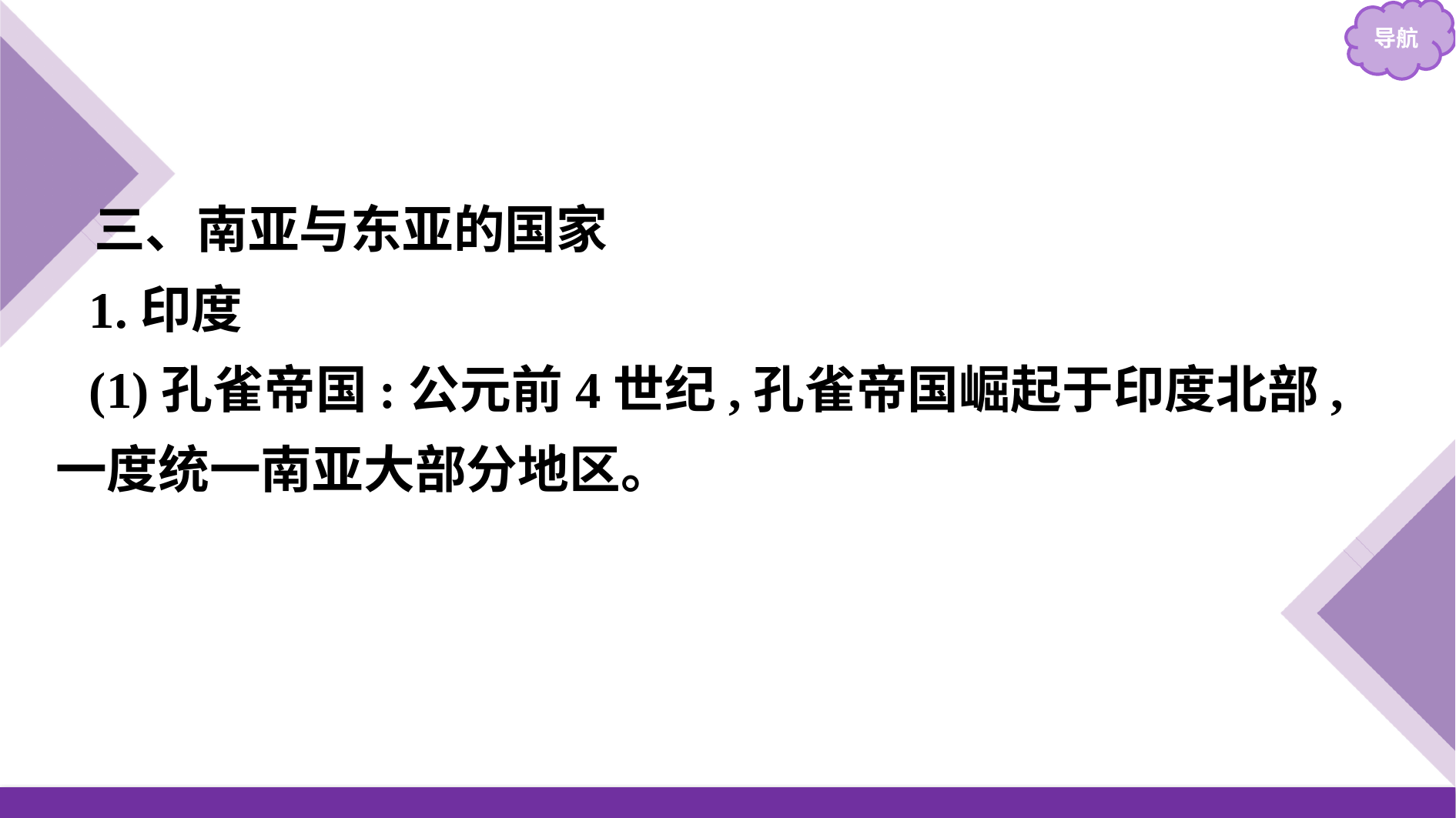

三、南亚与东亚的国家
1.印度
(1)孔雀帝国:公元前4世纪,孔雀帝国崛起于印度北部,一度统一南亚大部分地区。